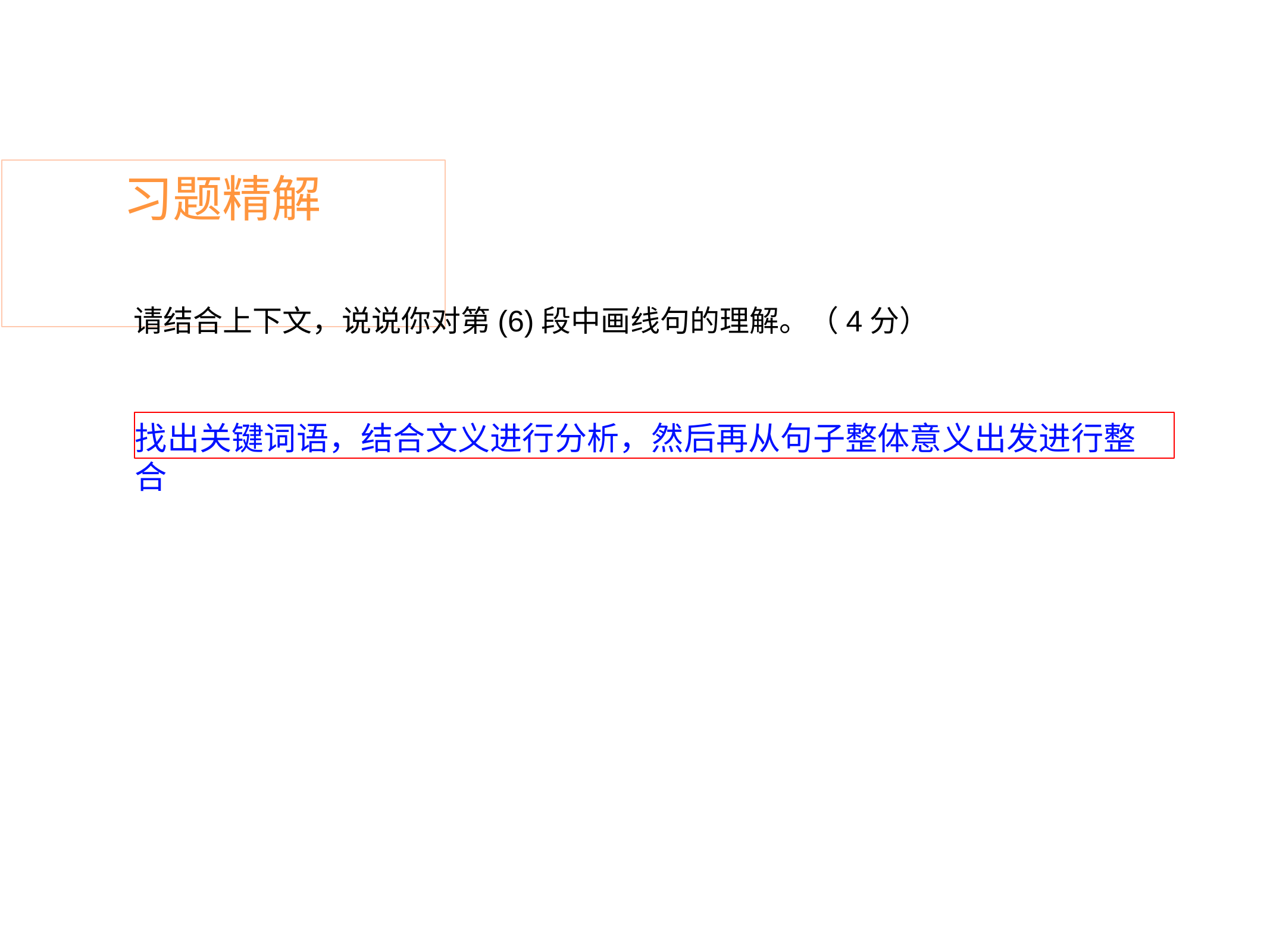

# 习题精解
请结合上下文，说说你对第(6)段中画线句的理解。（4分）

找出关键词语，结合文义进行分析，然后再从句子整体意义出发进行整合